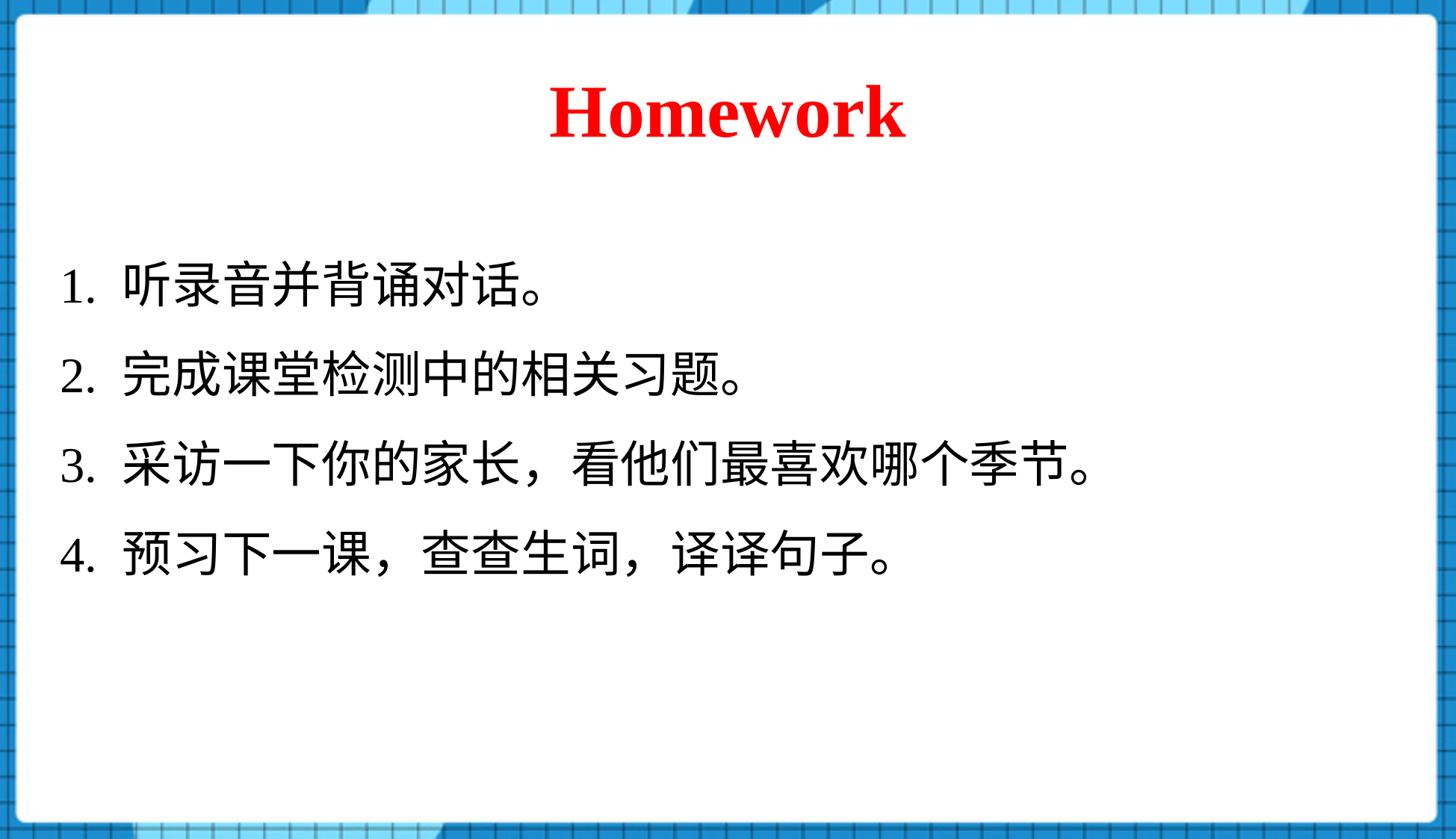

# Homework
1. 听录音并背诵对话。
2. 完成课堂检测中的相关习题。
3. 采访一下你的家长，看他们最喜欢哪个季节。
4. 预习下一课，查查生词，译译句子。